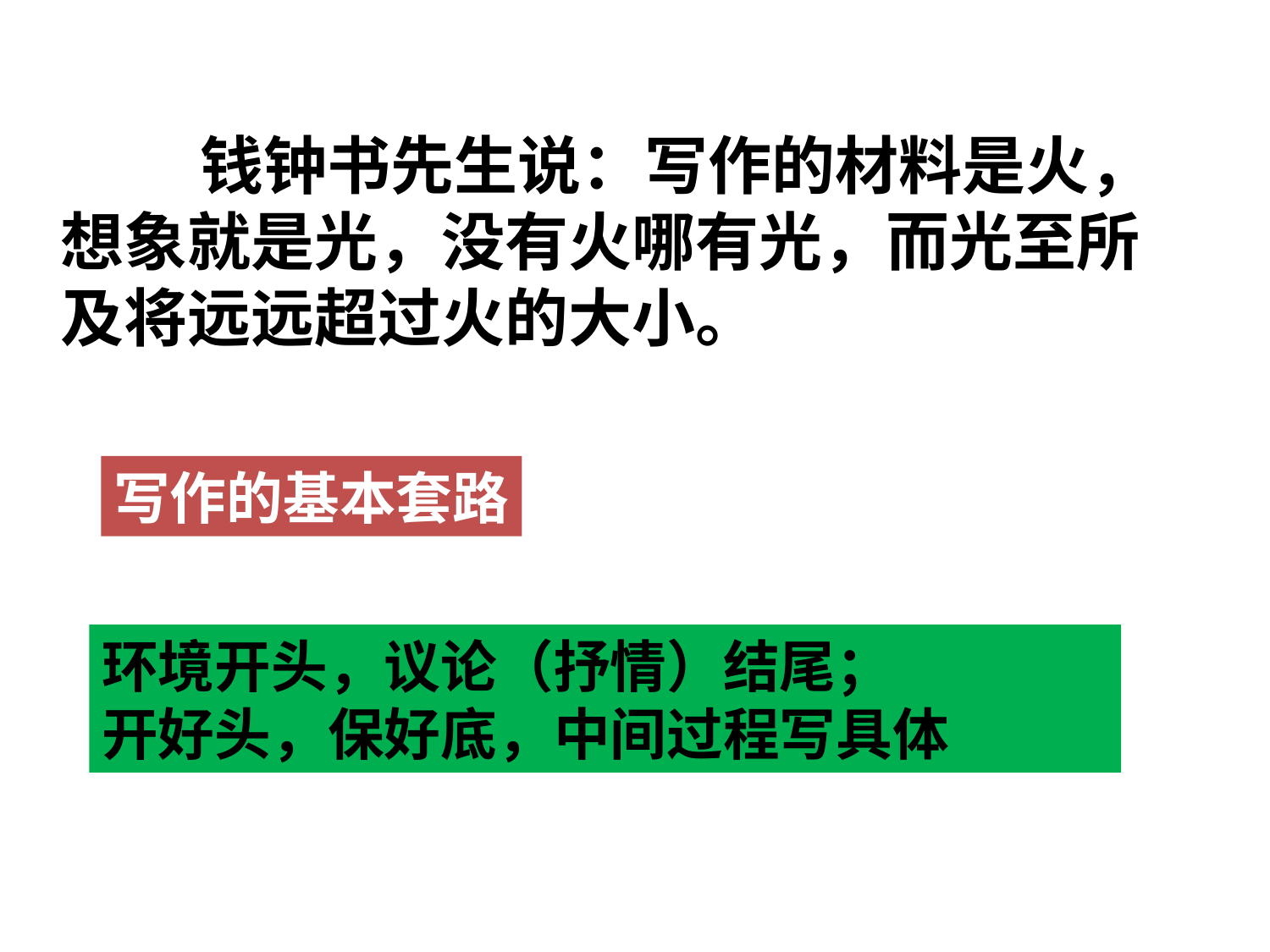

钱钟书先生说：写作的材料是火，想象就是光，没有火哪有光，而光至所及将远远超过火的大小。

写作的基本套路
环境开头，议论（抒情）结尾；
开好头，保好底，中间过程写具体